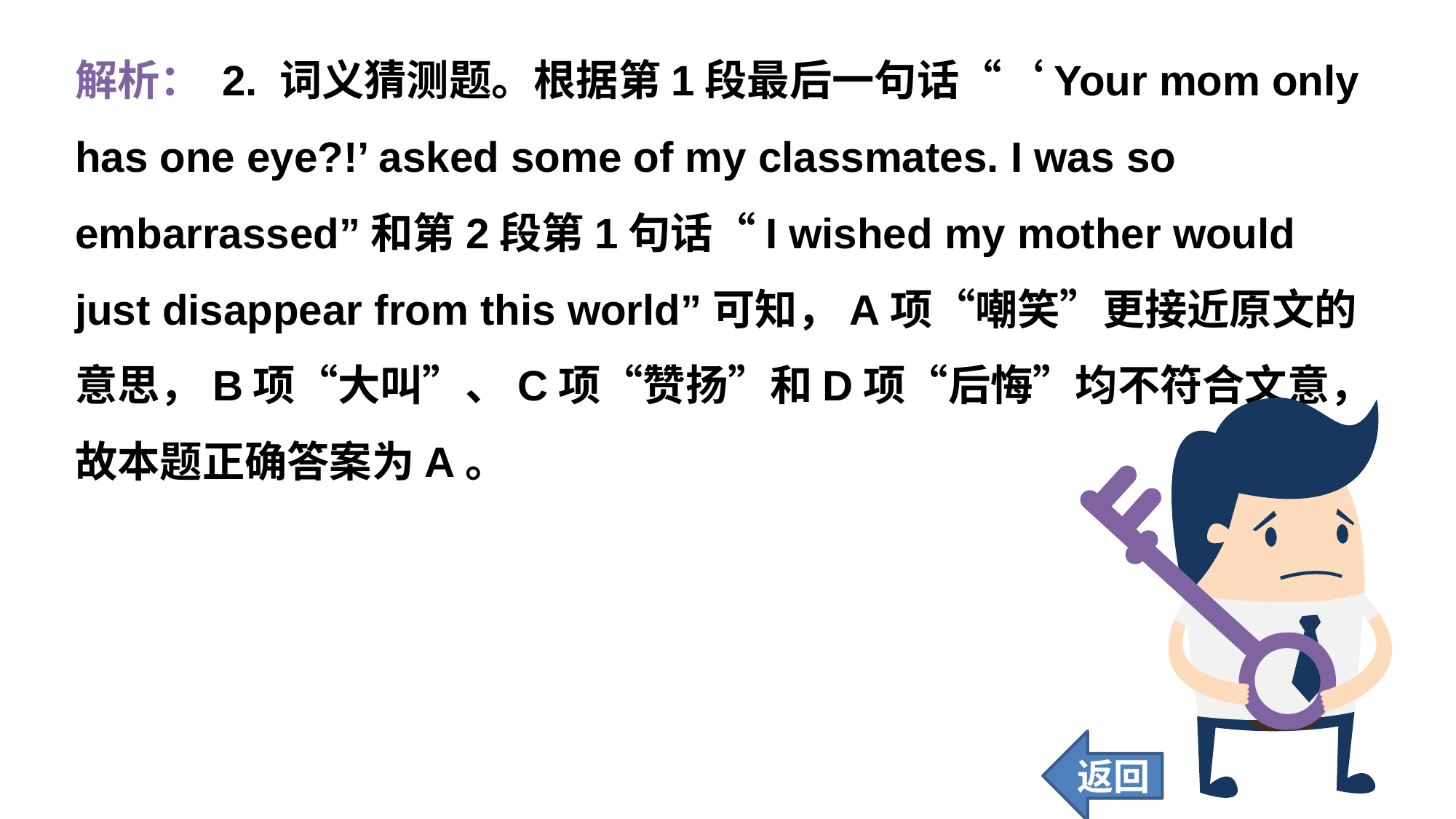

解析： 2. 词义猜测题。根据第1段最后一句话“‘Your mom only has one eye?!’ asked some of my classmates. I was so embarrassed”和第2段第1句话“I wished my mother would just disappear from this world”可知，A项“嘲笑”更接近原文的意思，B项“大叫”、C项“赞扬”和D项“后悔”均不符合文意，故本题正确答案为A。

返回
68